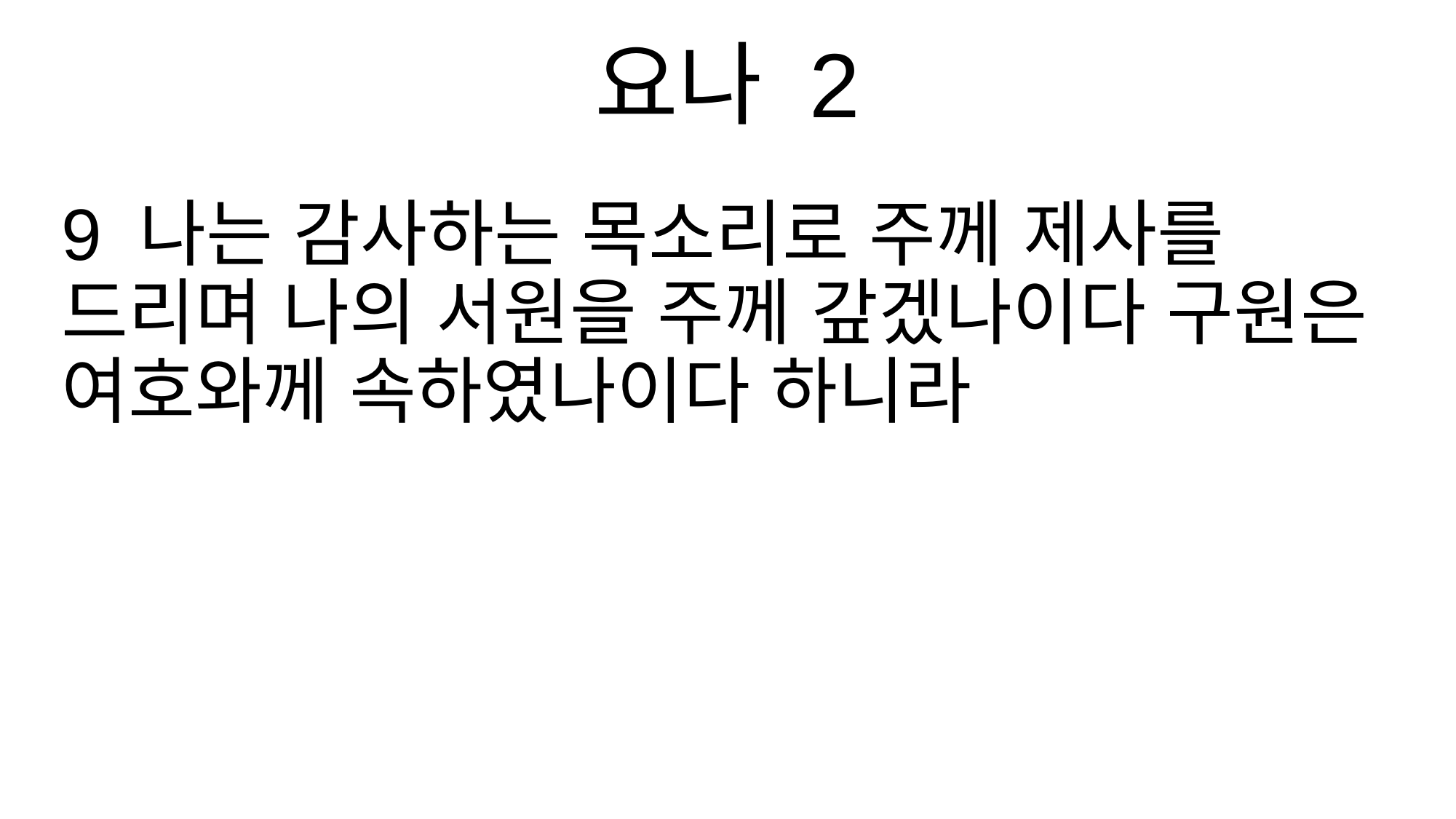

요나 2
9 나는 감사하는 목소리로 주께 제사를 드리며 나의 서원을 주께 갚겠나이다 구원은 여호와께 속하였나이다 하니라